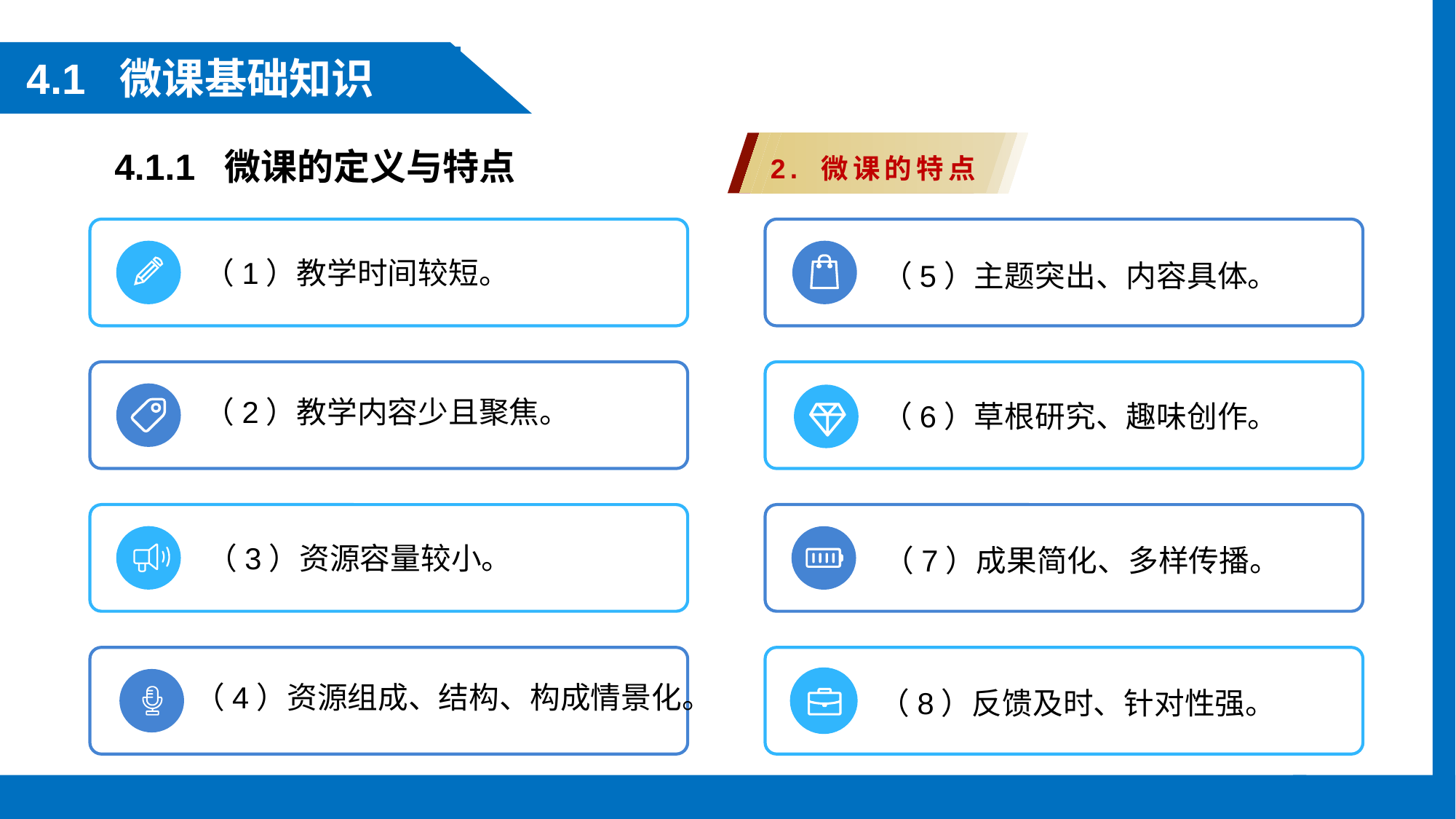

4.1  微课基础知识
4.1.1  微课的定义与特点

2. 微课的特点

（1）教学时间较短。
（5）主题突出、内容具体。

（2）教学内容少且聚焦。
（6）草根研究、趣味创作。

（3）资源容量较小。
（7）成果简化、多样传播。

（4）资源组成、结构、构成情景化。
（8）反馈及时、针对性强。